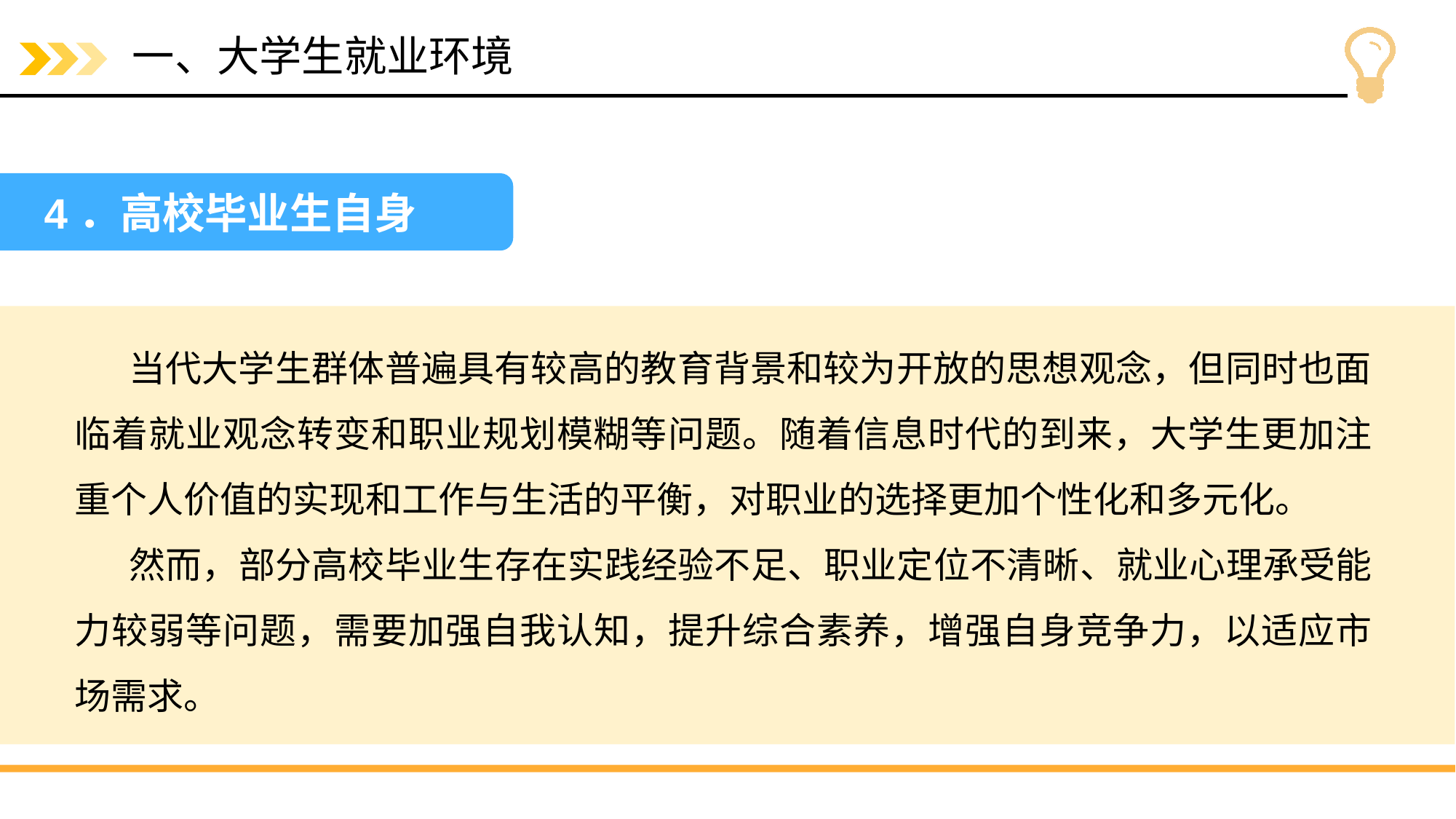

6
# 一、大学生就业环境
4．高校毕业生自身

当代大学生群体普遍具有较高的教育背景和较为开放的思想观念，但同时也面临着就业观念转变和职业规划模糊等问题。随着信息时代的到来，大学生更加注重个人价值的实现和工作与生活的平衡，对职业的选择更加个性化和多元化。
然而，部分高校毕业生存在实践经验不足、职业定位不清晰、就业心理承受能力较弱等问题，需要加强自我认知，提升综合素养，增强自身竞争力，以适应市场需求。